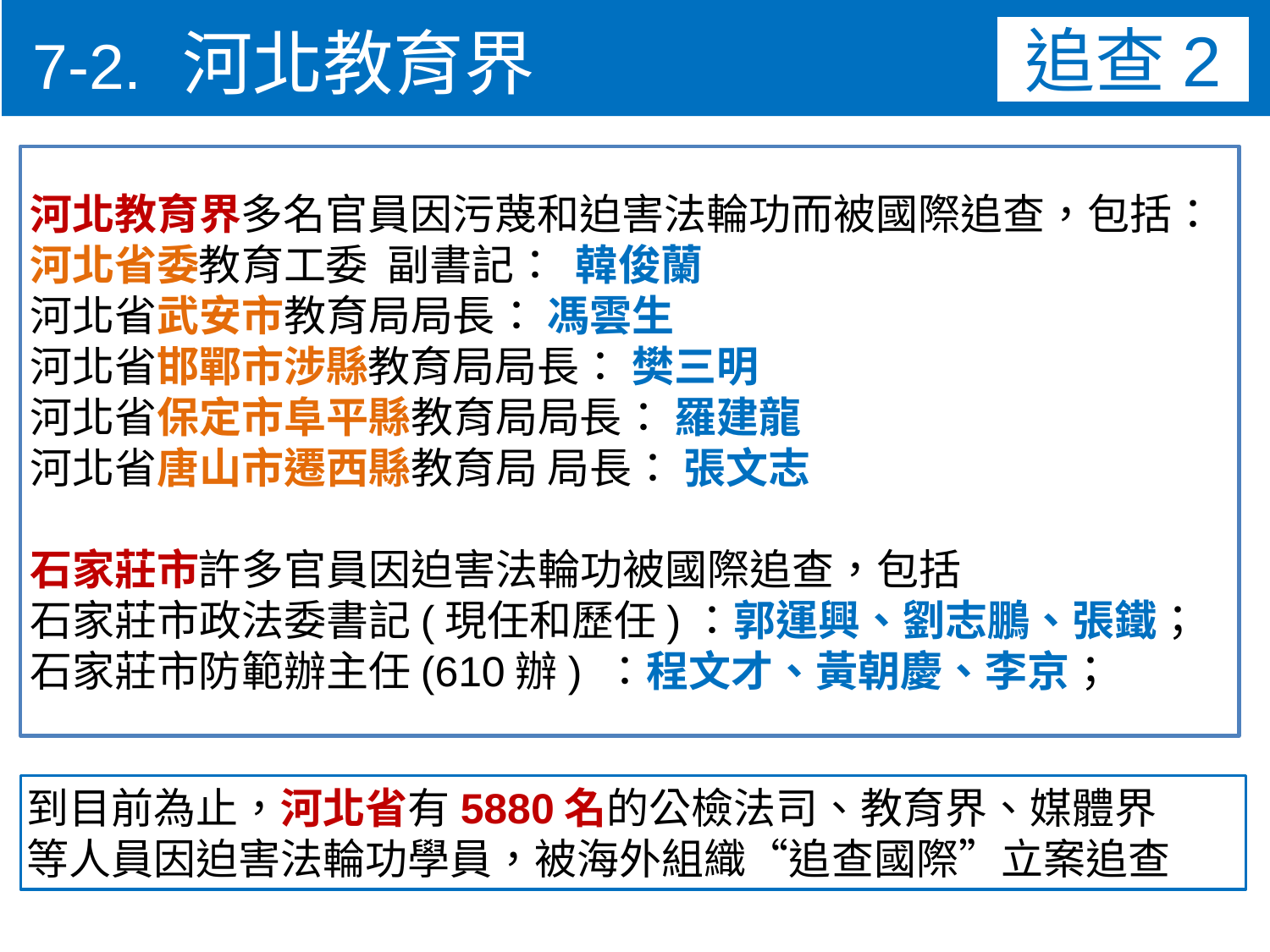

7-2. 河北教育界
追查2
河北教育界多名官員因污蔑和迫害法輪功而被國際追查，包括：
河北省委教育工委  副書記：  韓俊蘭
河北省武安市教育局局長： 馮雲生
河北省邯鄲市涉縣教育局局長： 樊三明
河北省保定市阜平縣教育局局長： 羅建龍
河北省唐山市遷西縣教育局 局長： 張文志

石家莊市許多官員因迫害法輪功被國際追查，包括
石家莊市政法委書記(現任和歷任)：郭運興、劉志鵬、張鐵；
石家莊市防範辦主任(610辦) ：程文才、黃朝慶、李京；
到目前為止，河北省有5880名的公檢法司、教育界、媒體界
等人員因迫害法輪功學員，被海外組織“追查國際”立案追查